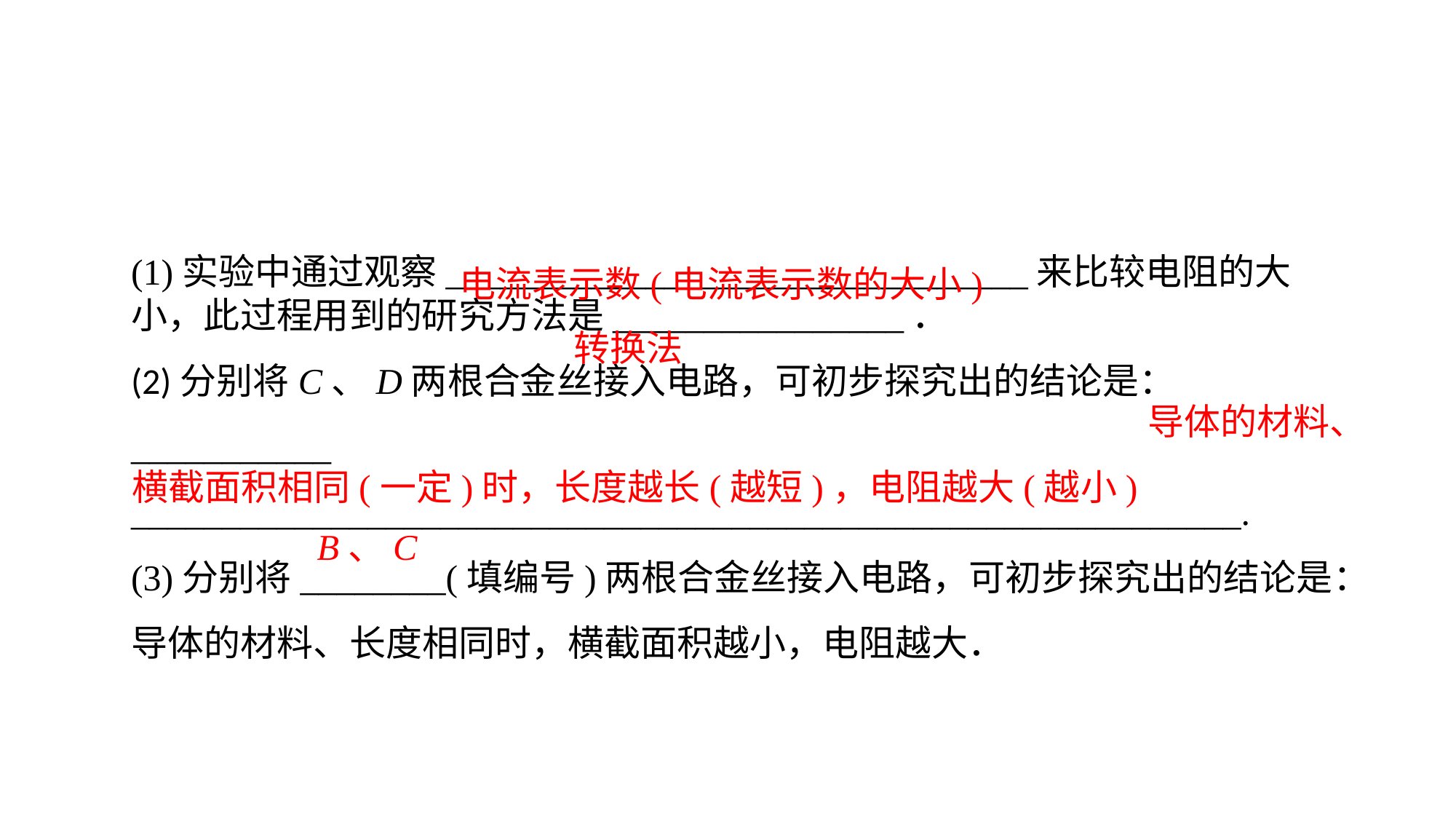

(1)实验中通过观察________________________________来比较电阻的大小，此过程用到的研究方法是________________．(2)分别将C、D两根合金丝接入电路，可初步探究出的结论是：___________
_____________________________________________________________.(3)分别将________(填编号)两根合金丝接入电路，可初步探究出的结论是：导体的材料、长度相同时，横截面积越小，电阻越大．
电流表示数(电流表示数的大小)
转换法
                                                                                                                           导体的材料、横截面积相同(一定)时，长度越长(越短)，电阻越大(越小)
B、C